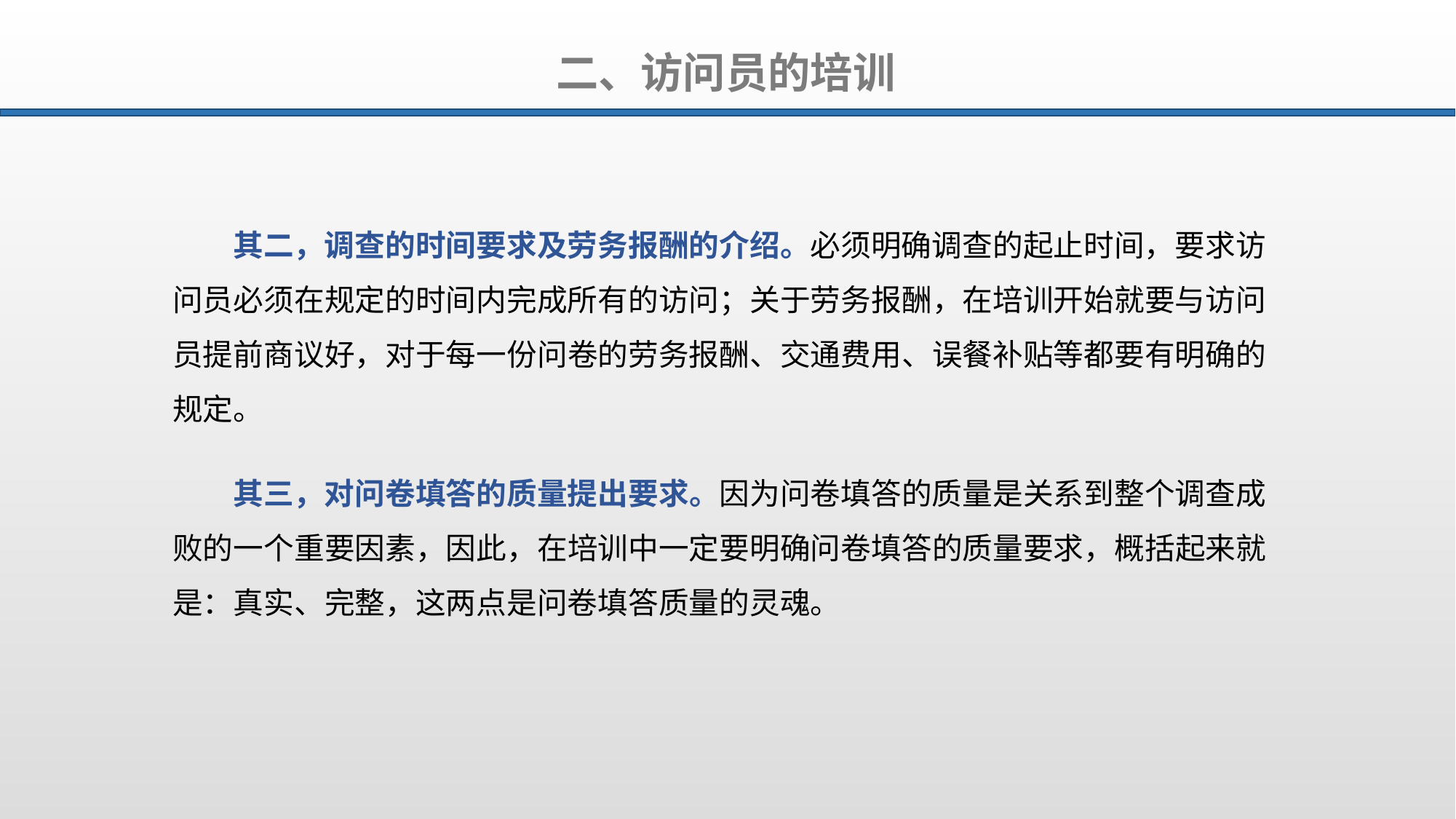

二、访问员的培训

其二，调查的时间要求及劳务报酬的介绍。必须明确调查的起止时间，要求访问员必须在规定的时间内完成所有的访问；关于劳务报酬，在培训开始就要与访问员提前商议好，对于每一份问卷的劳务报酬、交通费用、误餐补贴等都要有明确的规定。
其三，对问卷填答的质量提出要求。因为问卷填答的质量是关系到整个调查成败的一个重要因素，因此，在培训中一定要明确问卷填答的质量要求，概括起来就是：真实、完整，这两点是问卷填答质量的灵魂。